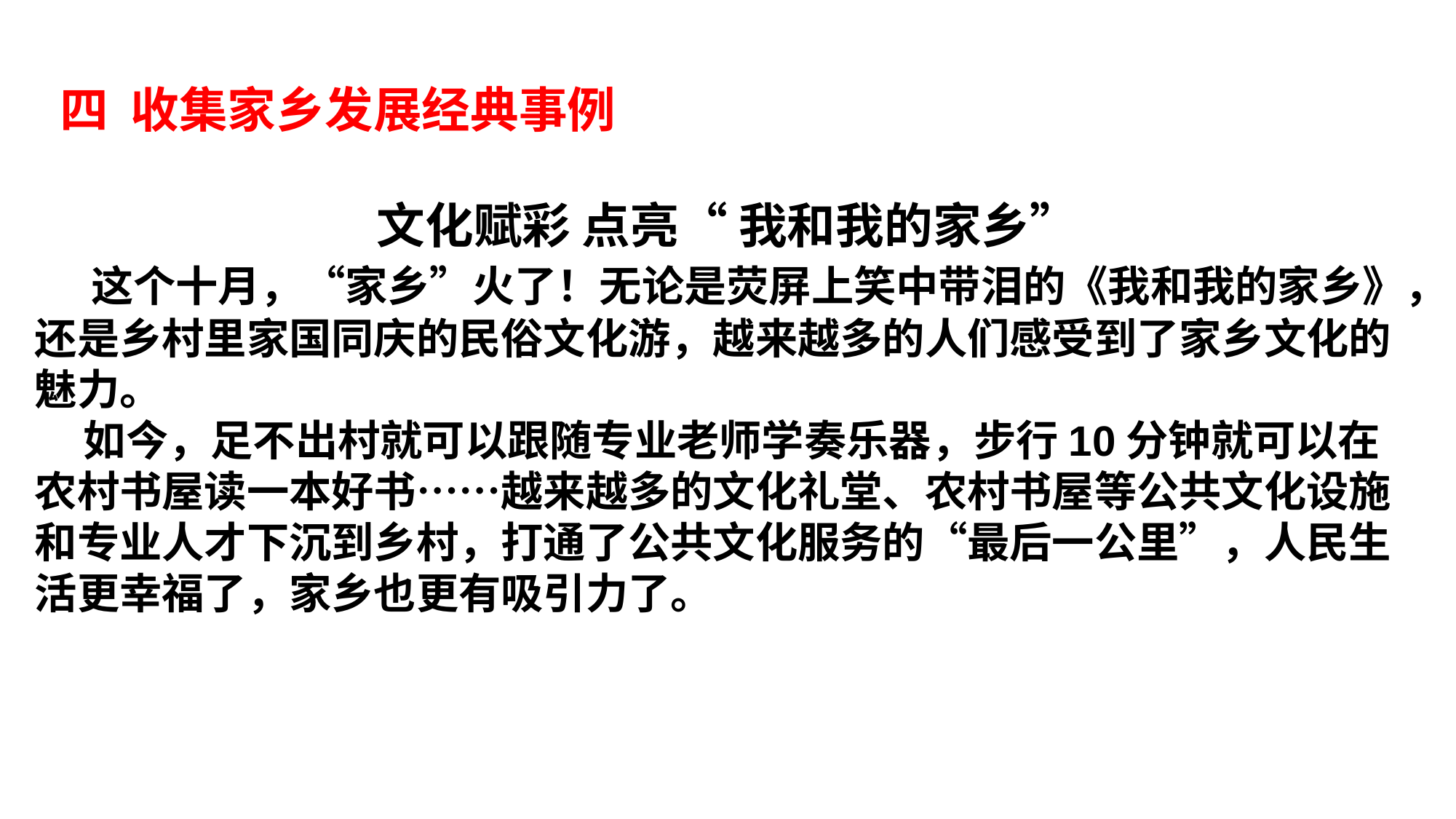

四  收集家乡发展经典事例
文化赋彩 点亮“ 我和我的家乡”
    这个十月，“家乡”火了！无论是荧屏上笑中带泪的《我和我的家乡》，还是乡村里家国同庆的民俗文化游，越来越多的人们感受到了家乡文化的魅力。
    如今，足不出村就可以跟随专业老师学奏乐器，步行10分钟就可以在农村书屋读一本好书……越来越多的文化礼堂、农村书屋等公共文化设施和专业人才下沉到乡村，打通了公共文化服务的“最后一公里”，人民生活更幸福了，家乡也更有吸引力了。